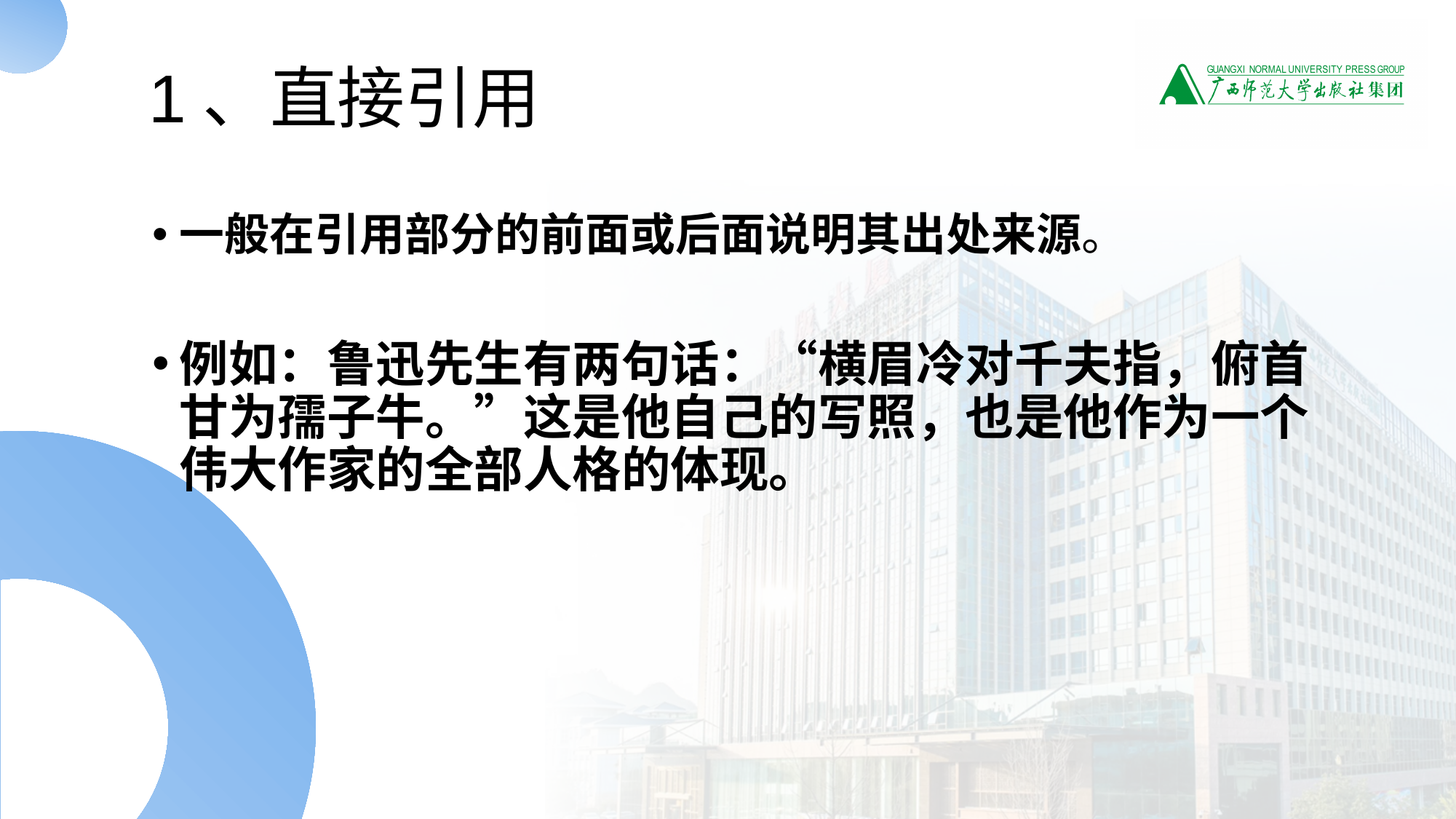

# 1、直接引用
一般在引用部分的前面或后面说明其出处来源。

例如：鲁迅先生有两句话：“横眉冷对千夫指，俯首甘为孺子牛。”这是他自己的写照，也是他作为一个伟大作家的全部人格的体现。